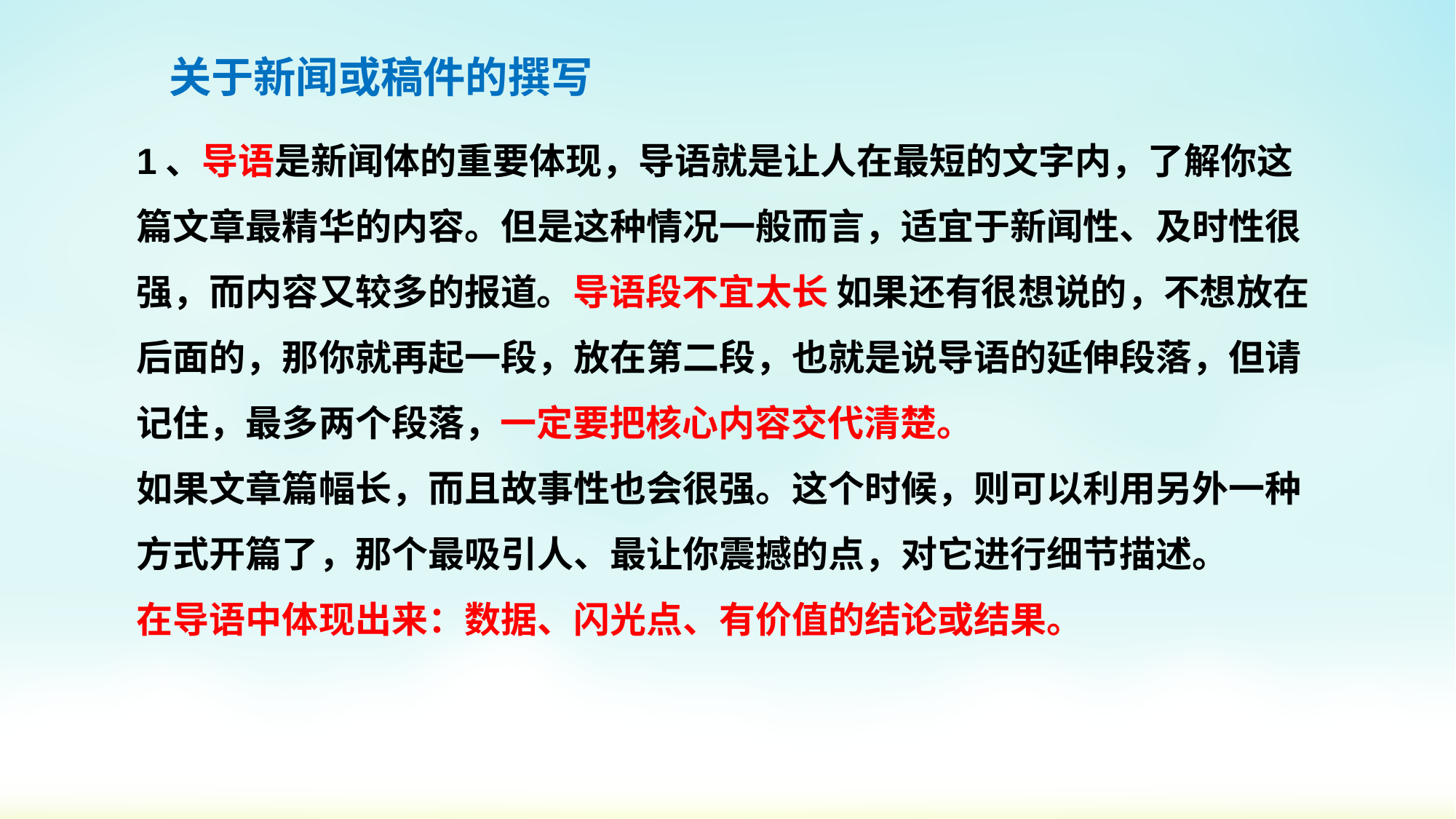

关于新闻或稿件的撰写

1、导语是新闻体的重要体现，导语就是让人在最短的文字内，了解你这篇文章最精华的内容。但是这种情况一般而言，适宜于新闻性、及时性很强，而内容又较多的报道。导语段不宜太长 如果还有很想说的，不想放在后面的，那你就再起一段，放在第二段，也就是说导语的延伸段落，但请记住，最多两个段落，一定要把核心内容交代清楚。
如果文章篇幅长，而且故事性也会很强。这个时候，则可以利用另外一种方式开篇了，那个最吸引人、最让你震撼的点，对它进行细节描述。
在导语中体现出来：数据、闪光点、有价值的结论或结果。